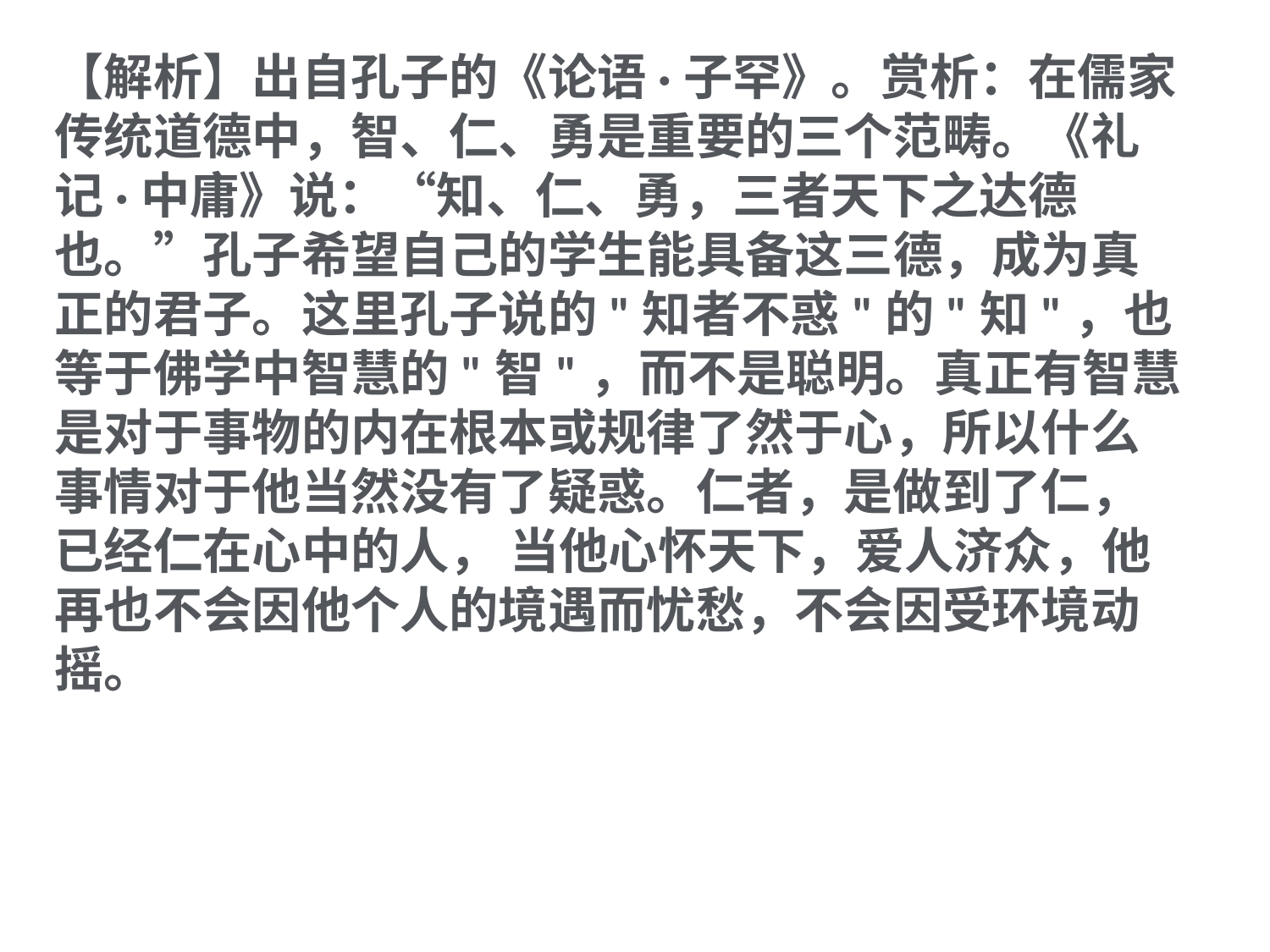

【解析】出自孔子的《论语·子罕》。赏析：在儒家传统道德中，智、仁、勇是重要的三个范畴。《礼记·中庸》说：“知、仁、勇，三者天下之达德也。”孔子希望自己的学生能具备这三德，成为真正的君子。这里孔子说的"知者不惑"的"知"，也等于佛学中智慧的"智"，而不是聪明。真正有智慧是对于事物的内在根本或规律了然于心，所以什么事情对于他当然没有了疑惑。仁者，是做到了仁，已经仁在心中的人， 当他心怀天下，爱人济众，他再也不会因他个人的境遇而忧愁，不会因受环境动摇。